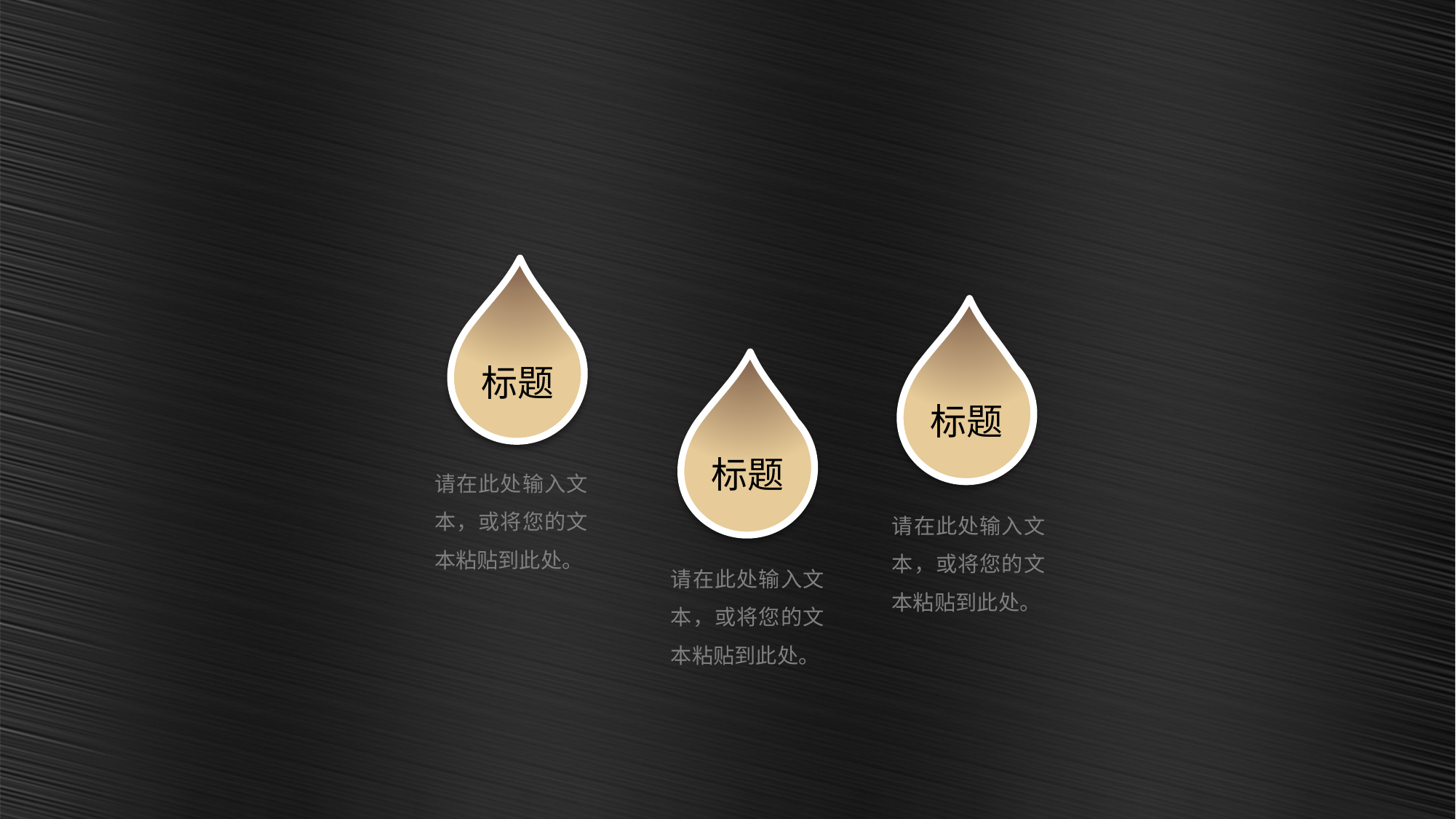

标题
标题
标题
请在此处输入文本，或将您的文本粘贴到此处。
请在此处输入文本，或将您的文本粘贴到此处。
请在此处输入文本，或将您的文本粘贴到此处。